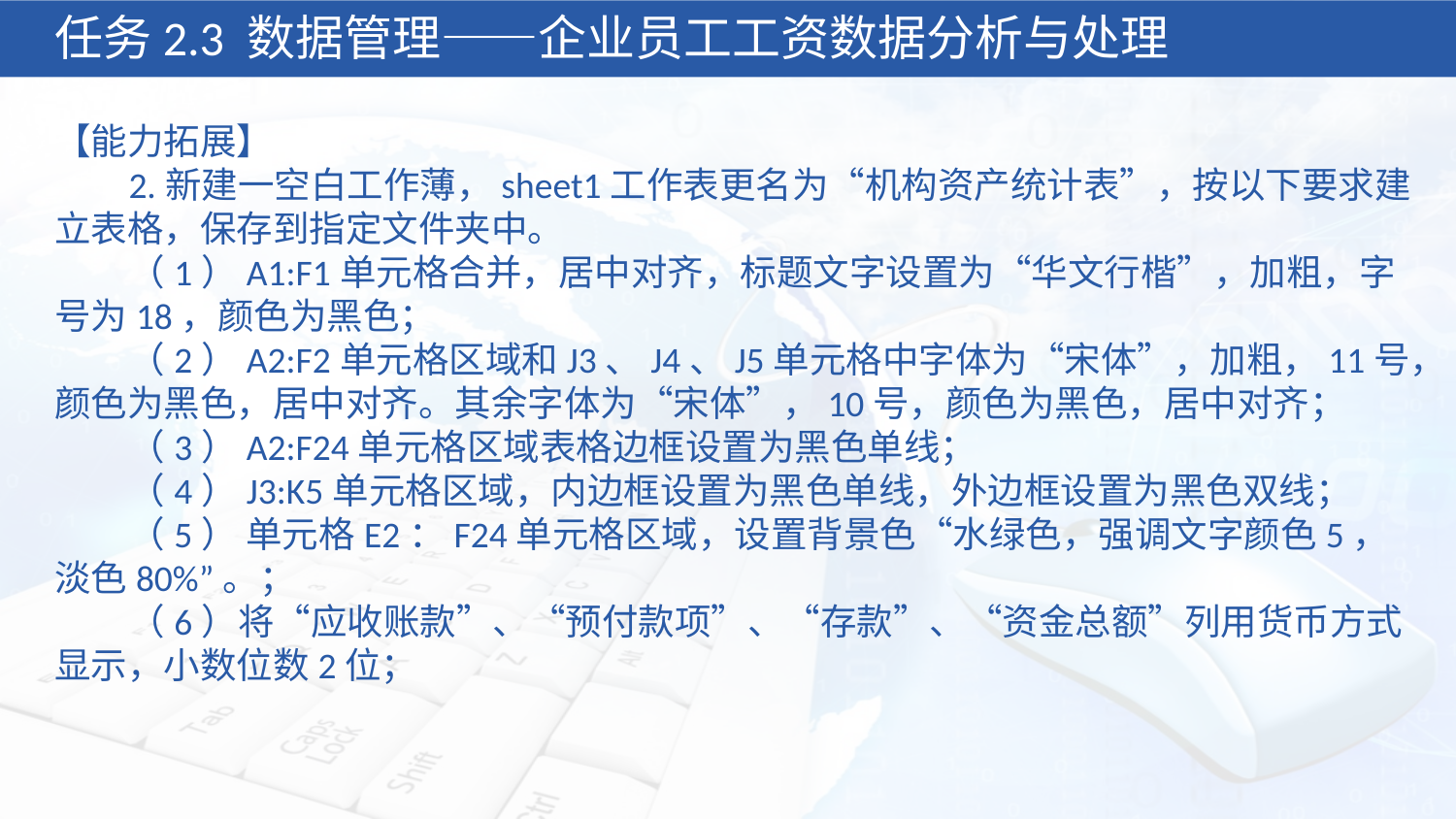

任务2.3 数据管理——企业员工工资数据分析与处理
【能力拓展】
         2.新建一空白工作薄，sheet1工作表更名为“机构资产统计表”，按以下要求建立表格，保存到指定文件夹中。
        （1）A1:F1单元格合并，居中对齐，标题文字设置为“华文行楷”，加粗，字号为18，颜色为黑色；
        （2）A2:F2单元格区域和J3、J4、J5单元格中字体为“宋体”，加粗，11号，颜色为黑色，居中对齐。其余字体为“宋体”，10号，颜色为黑色，居中对齐；
        （3）A2:F24单元格区域表格边框设置为黑色单线；
        （4）J3:K5单元格区域，内边框设置为黑色单线，外边框设置为黑色双线；
        （5） 单元格E2：F24单元格区域，设置背景色“水绿色，强调文字颜色5，淡色80%”。；
        （6）将“应收账款”、“预付款项”、“存款”、“资金总额”列用货币方式显示，小数位数2位；